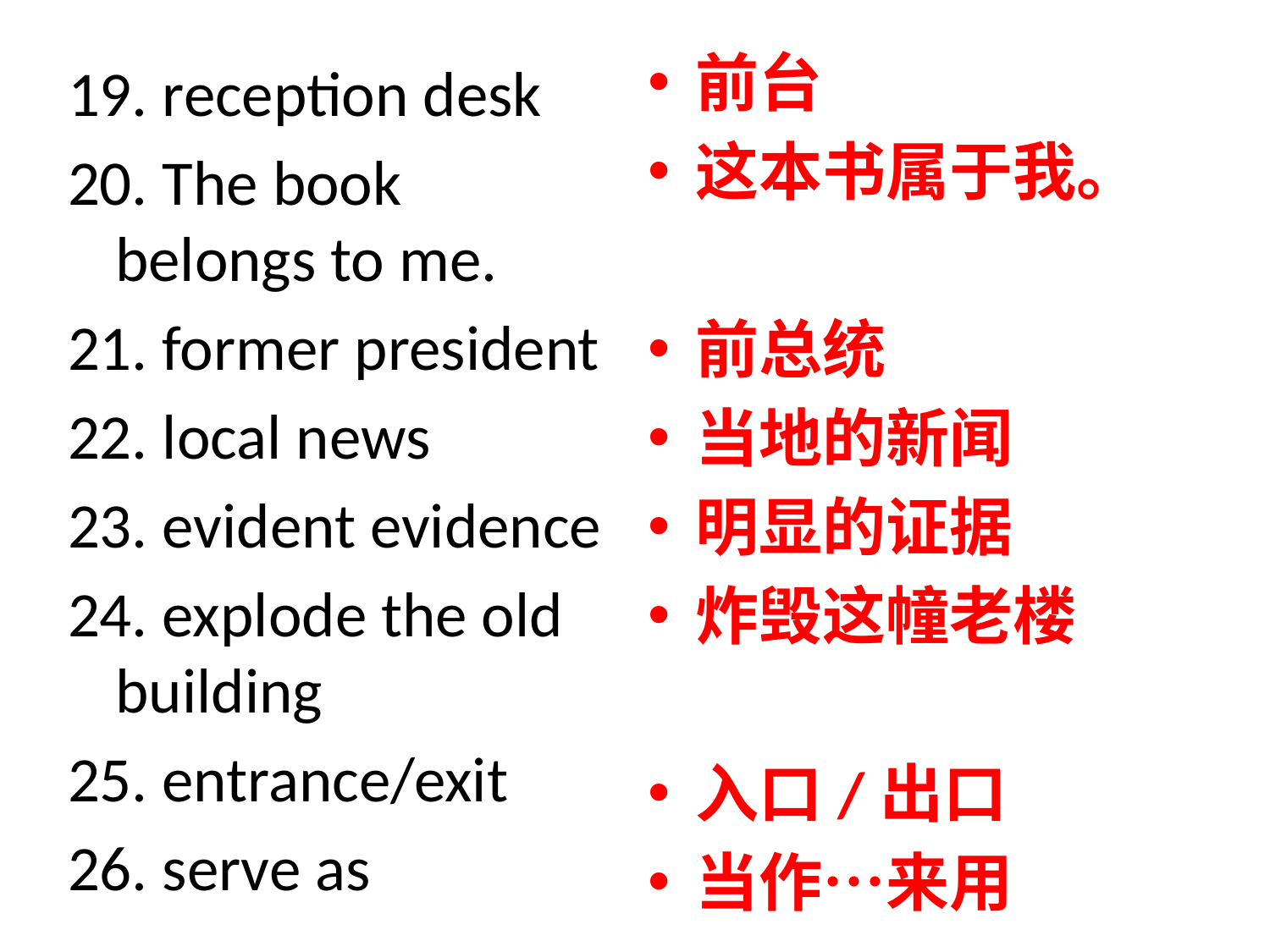

前台
这本书属于我。

前总统
当地的新闻
明显的证据
炸毁这幢老楼

入口/出口
当作…来用
#
19. reception desk
20. The book belongs to me.
21. former president
22. local news
23. evident evidence
24. explode the old building
25. entrance/exit
26. serve as